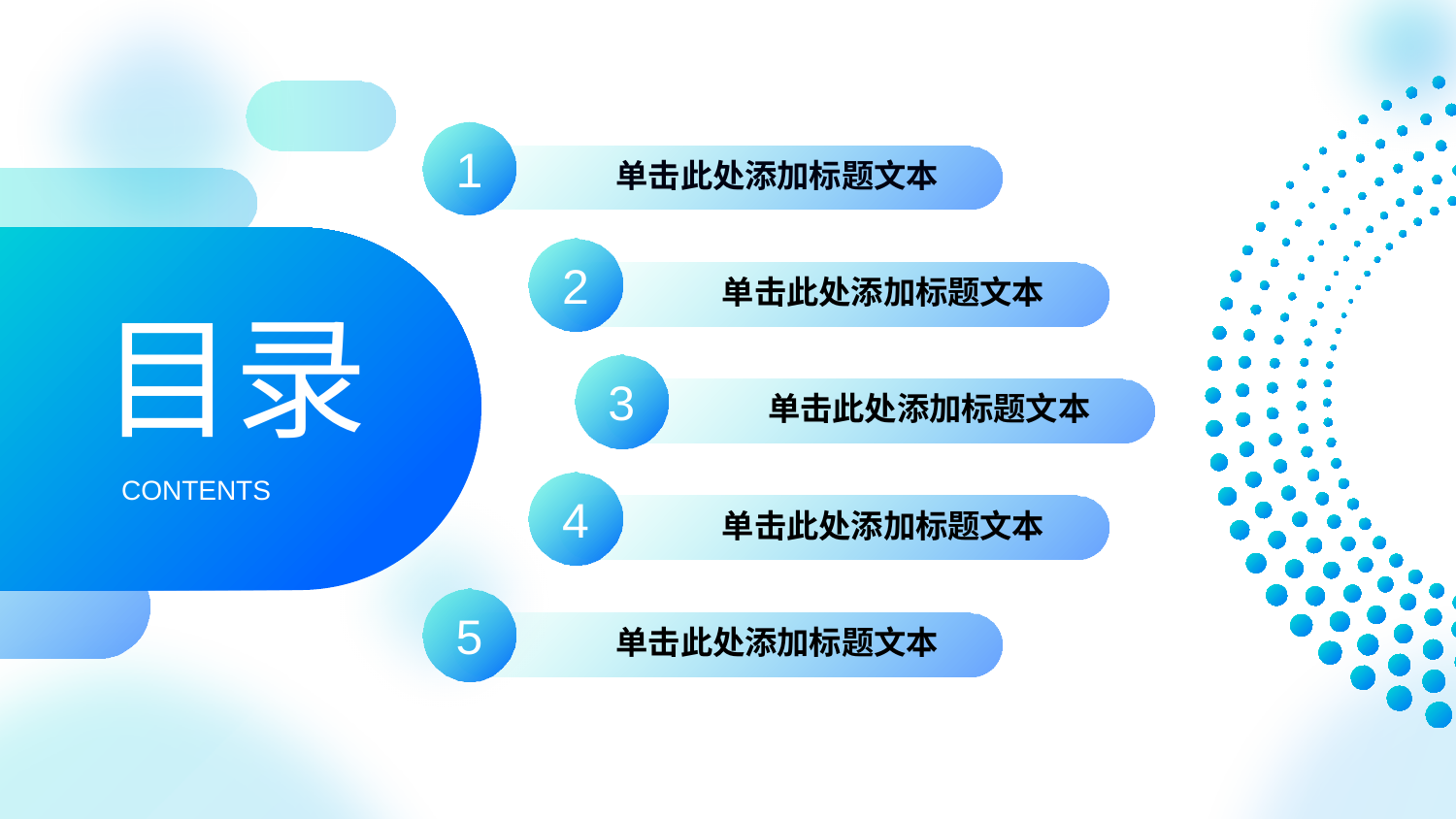

5,1P,P,T模板网   ww,w.5,1  pp tm ob an.c om
51PPT模板网  www.51pp tmoban.com

1

单击此处添加标题文本

2

单击此处添加标题文本
目录
3

单击此处添加标题文本

CONTENTS
4

单击此处添加标题文本

5

单击此处添加标题文本